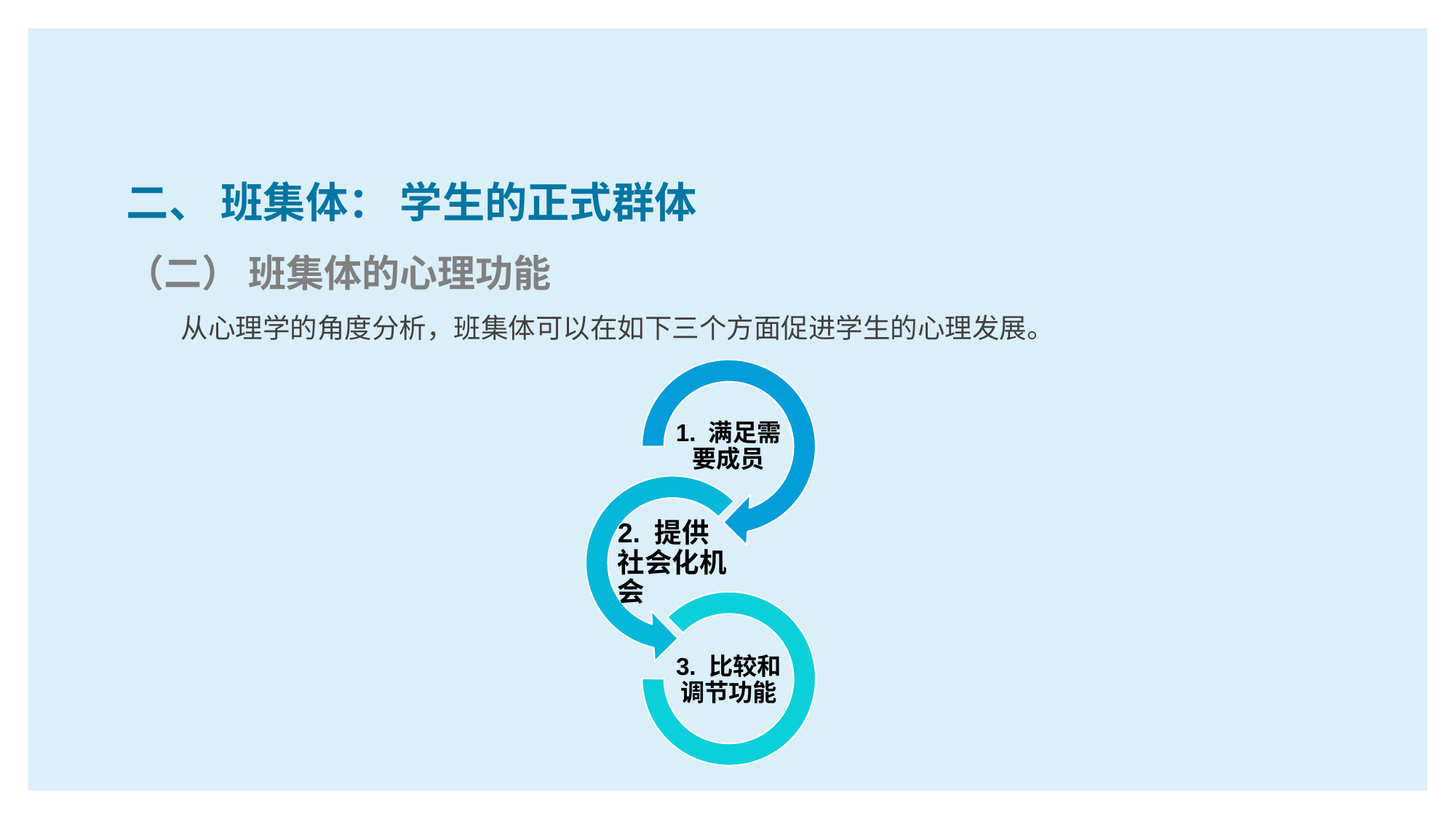

二、 班集体： 学生的正式群体
（二） 班集体的心理功能
从心理学的角度分析，班集体可以在如下三个方面促进学生的心理发展。
1. 满足需要成员
2. 提供社会化机会
3. 比较和调节功能